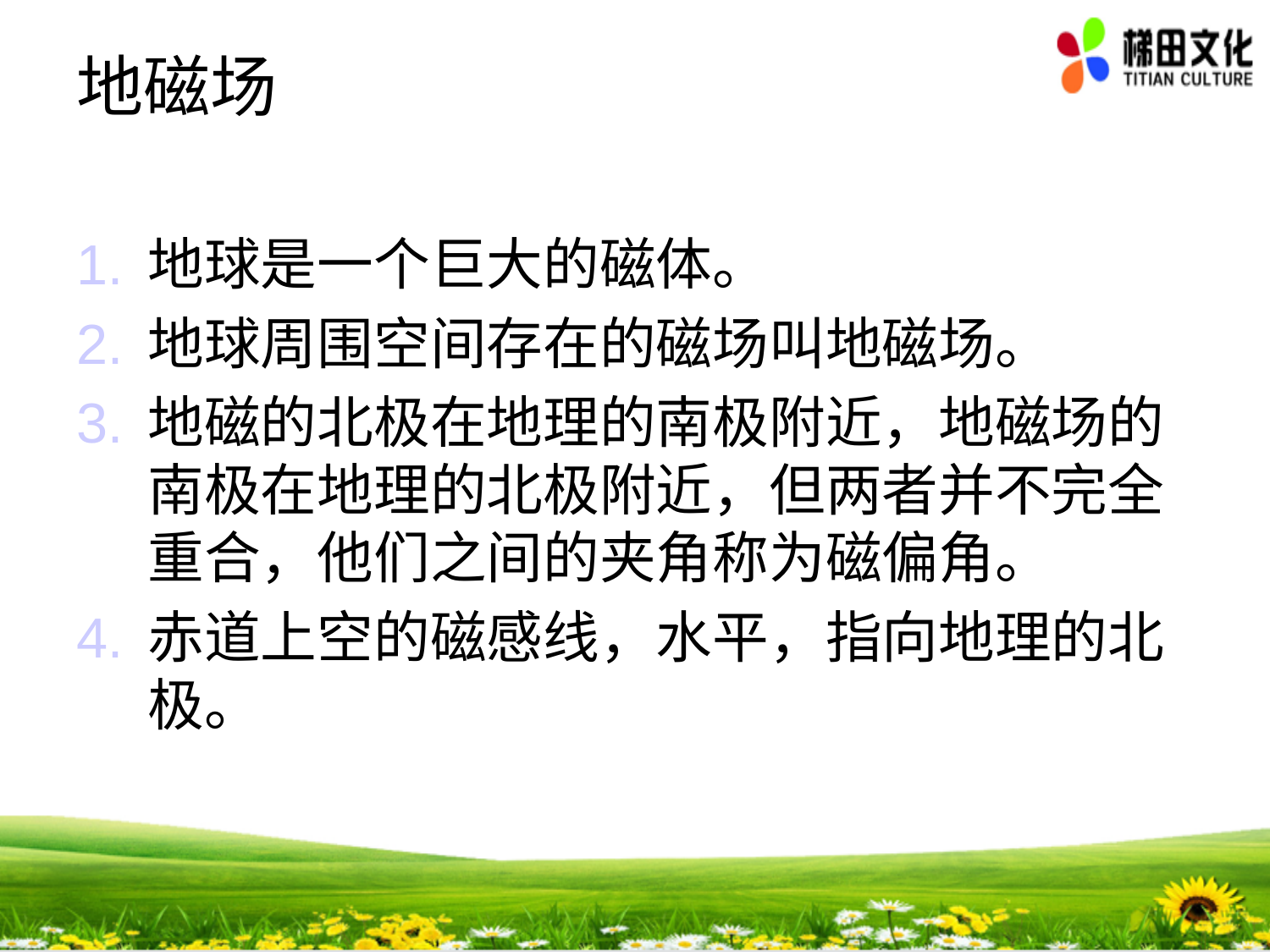

# 地磁场
地球是一个巨大的磁体。
地球周围空间存在的磁场叫地磁场。
地磁的北极在地理的南极附近，地磁场的南极在地理的北极附近，但两者并不完全重合，他们之间的夹角称为磁偏角。
赤道上空的磁感线，水平，指向地理的北极。